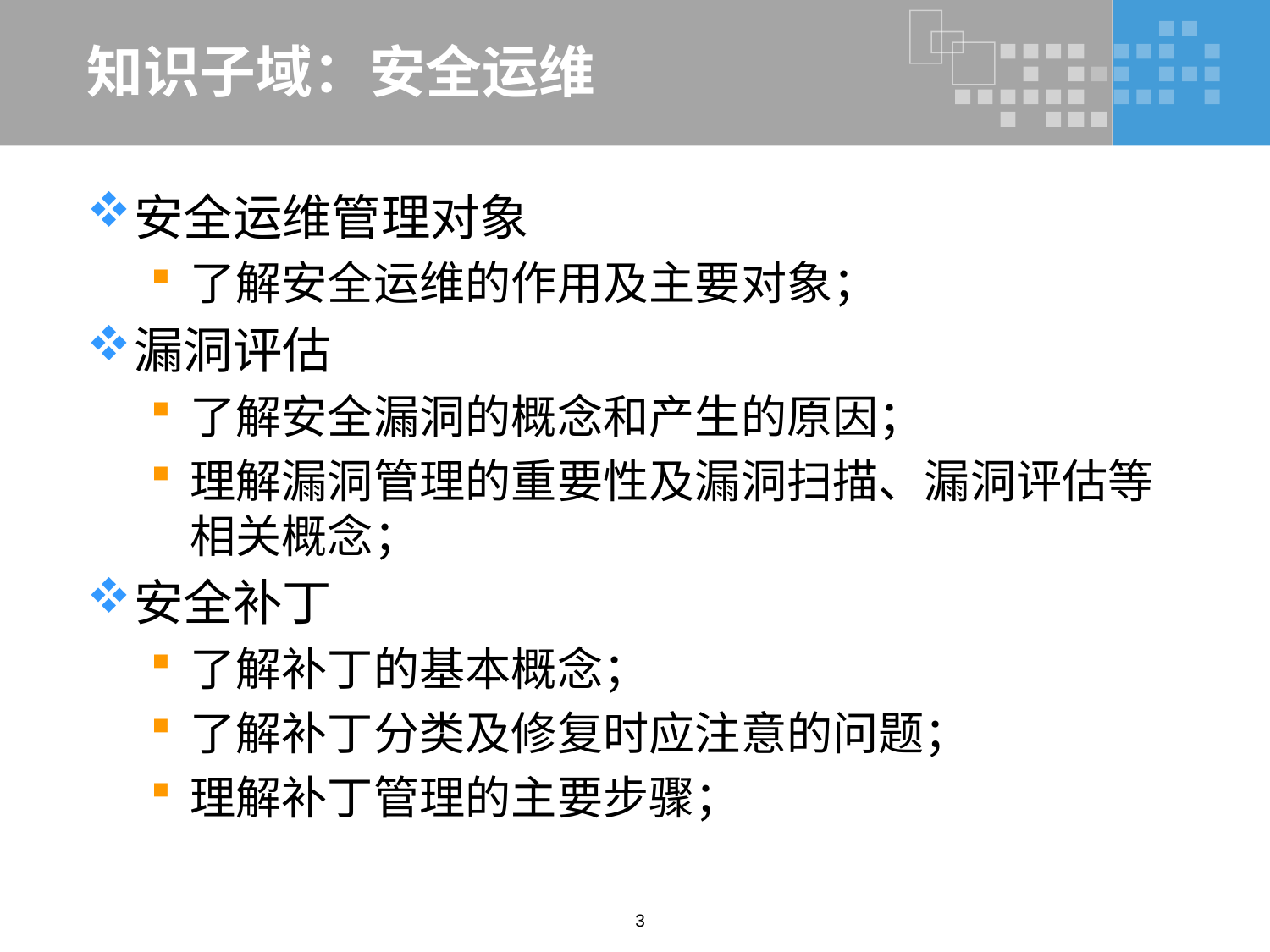

# 知识子域：安全运维
安全运维管理对象
了解安全运维的作用及主要对象；
漏洞评估
了解安全漏洞的概念和产生的原因；
理解漏洞管理的重要性及漏洞扫描、漏洞评估等相关概念；
安全补丁
了解补丁的基本概念；
了解补丁分类及修复时应注意的问题；
理解补丁管理的主要步骤；

3